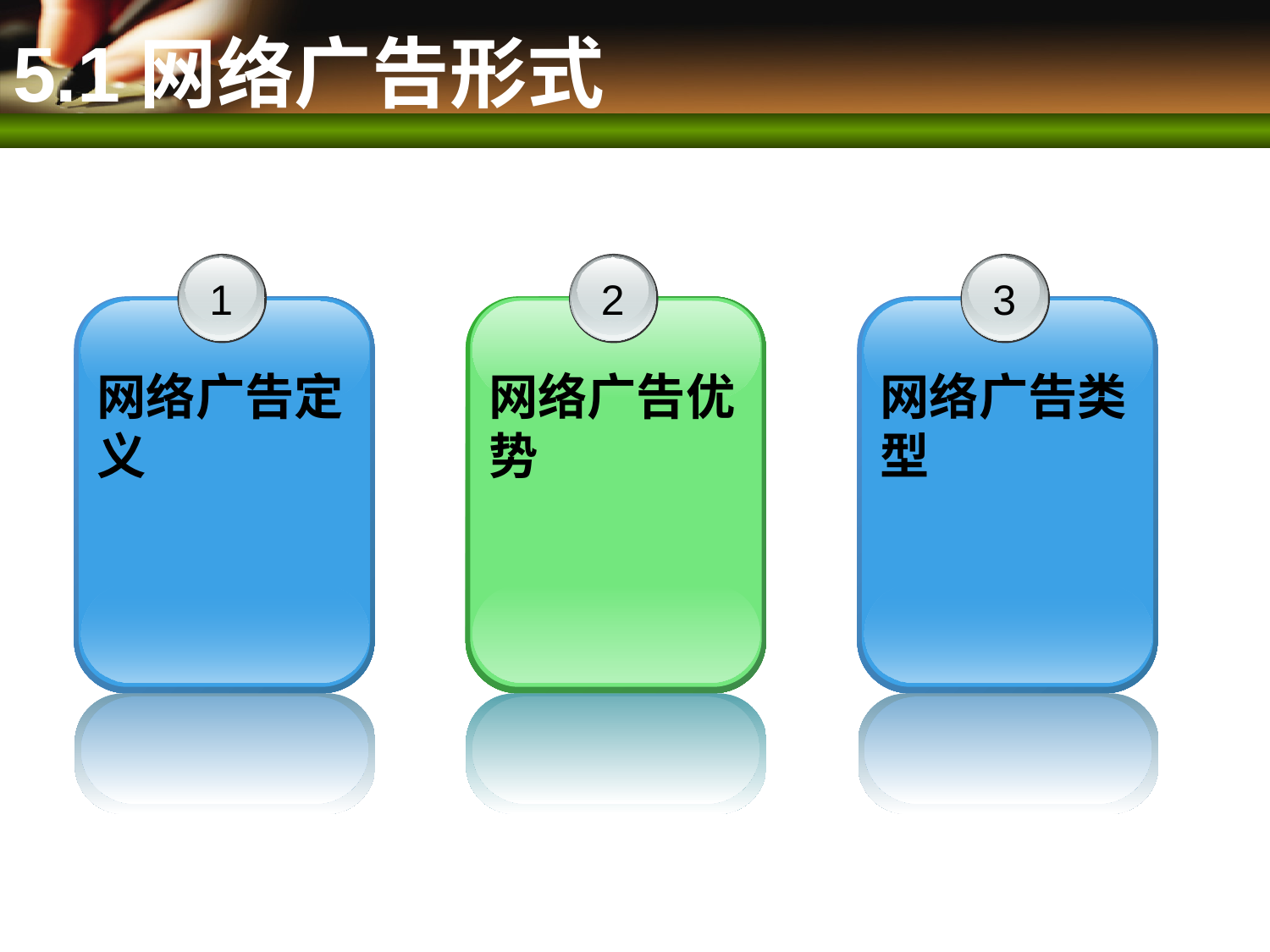

# 5.1网络广告形式

1

网络广告定义

2

网络广告优势

3

网络广告类型